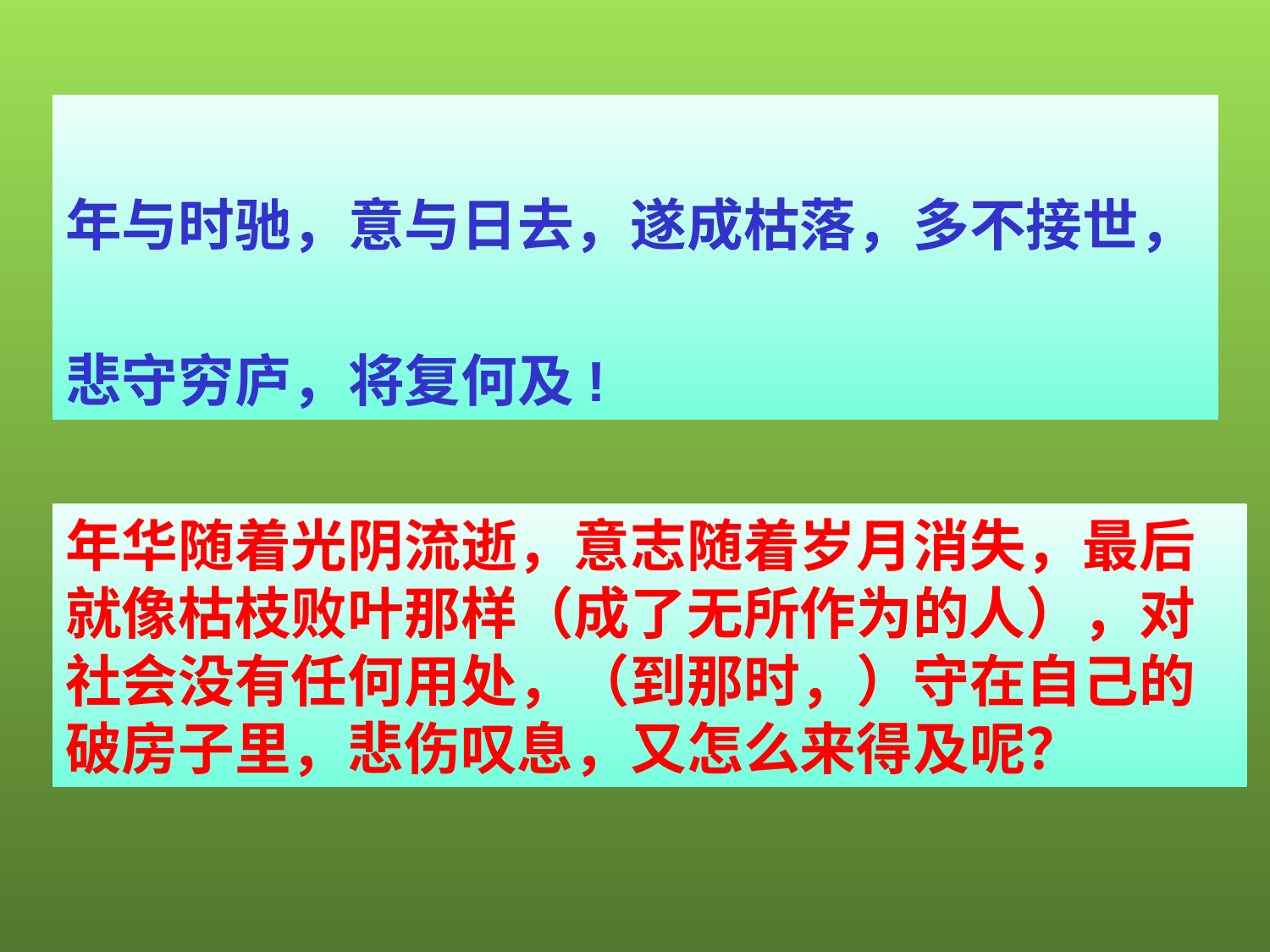

年与时驰，意与日去，遂成枯落，多不接世，悲守穷庐，将复何及!
年华随着光阴流逝，意志随着岁月消失，最后就像枯枝败叶那样（成了无所作为的人），对社会没有任何用处，（到那时，）守在自己的破房子里，悲伤叹息，又怎么来得及呢？